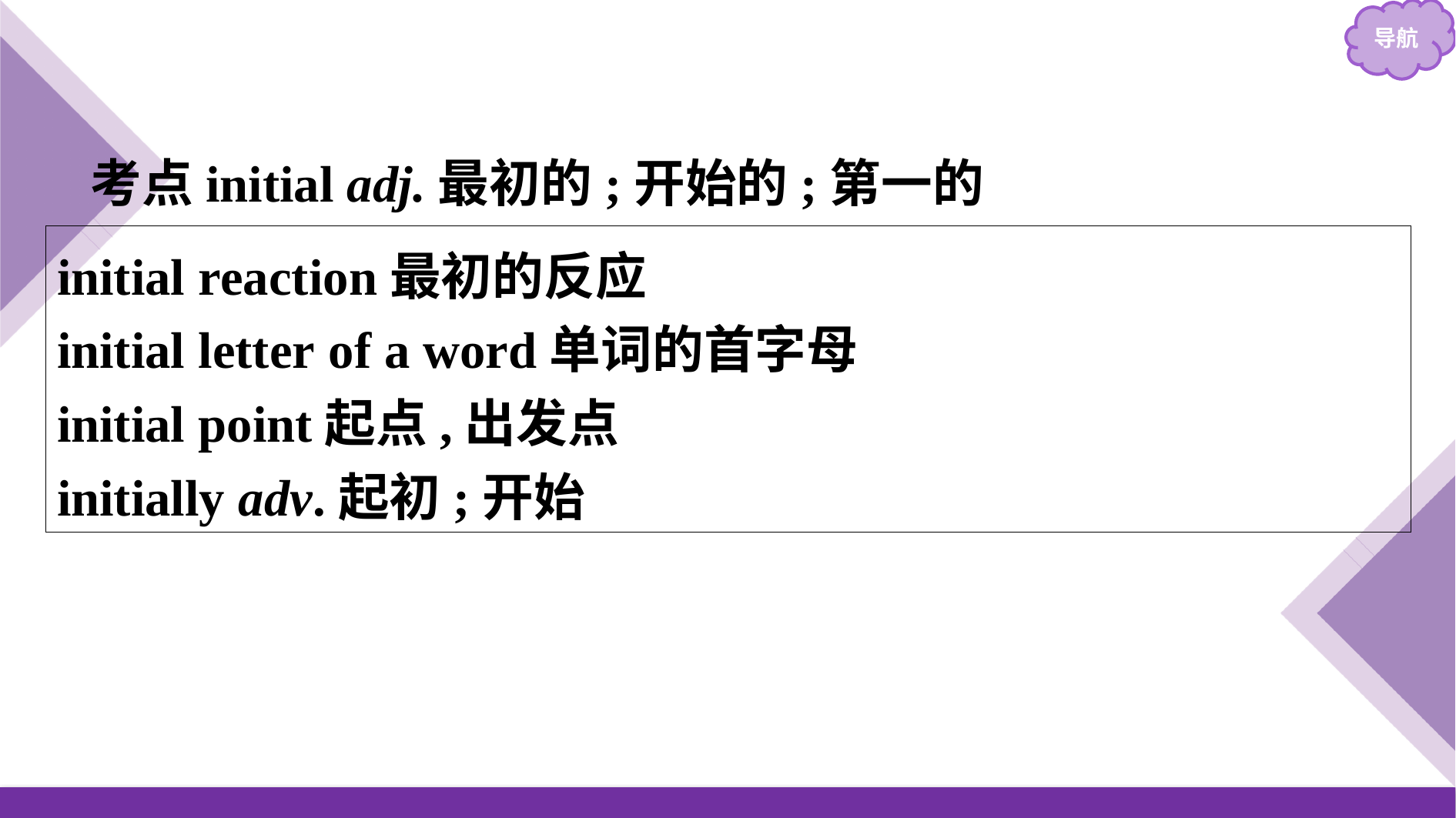

考点initial adj.最初的;开始的;第一的
initial reaction最初的反应
initial letter of a word单词的首字母
initial point起点,出发点
initially adv.起初;开始